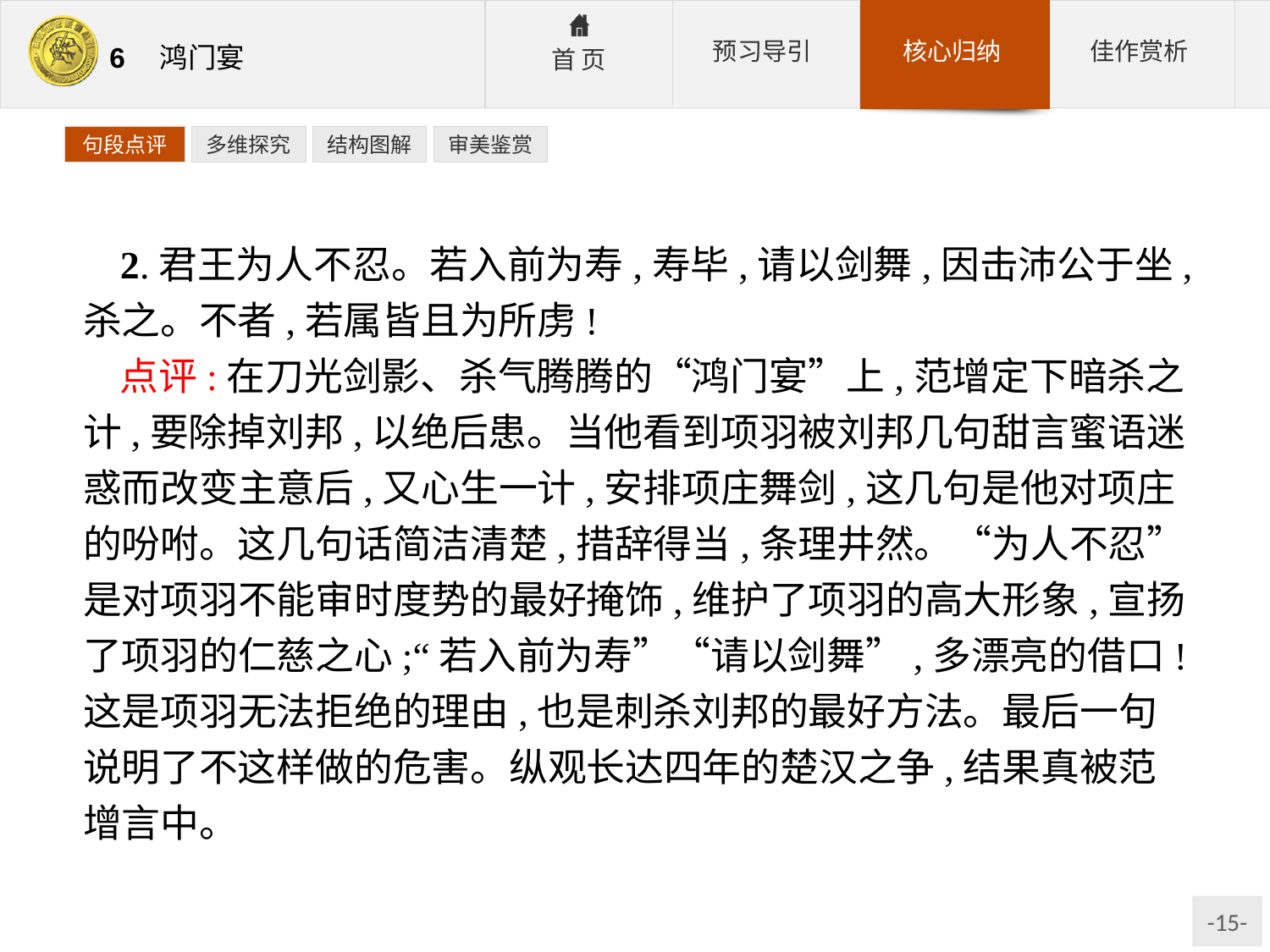

句段点评
多维探究
结构图解
审美鉴赏
2.君王为人不忍。若入前为寿,寿毕,请以剑舞,因击沛公于坐,杀之。不者,若属皆且为所虏!
点评:在刀光剑影、杀气腾腾的“鸿门宴”上,范增定下暗杀之计,要除掉刘邦,以绝后患。当他看到项羽被刘邦几句甜言蜜语迷惑而改变主意后,又心生一计,安排项庄舞剑,这几句是他对项庄的吩咐。这几句话简洁清楚,措辞得当,条理井然。“为人不忍”是对项羽不能审时度势的最好掩饰,维护了项羽的高大形象,宣扬了项羽的仁慈之心;“若入前为寿”“请以剑舞”,多漂亮的借口!这是项羽无法拒绝的理由,也是刺杀刘邦的最好方法。最后一句说明了不这样做的危害。纵观长达四年的楚汉之争,结果真被范增言中。